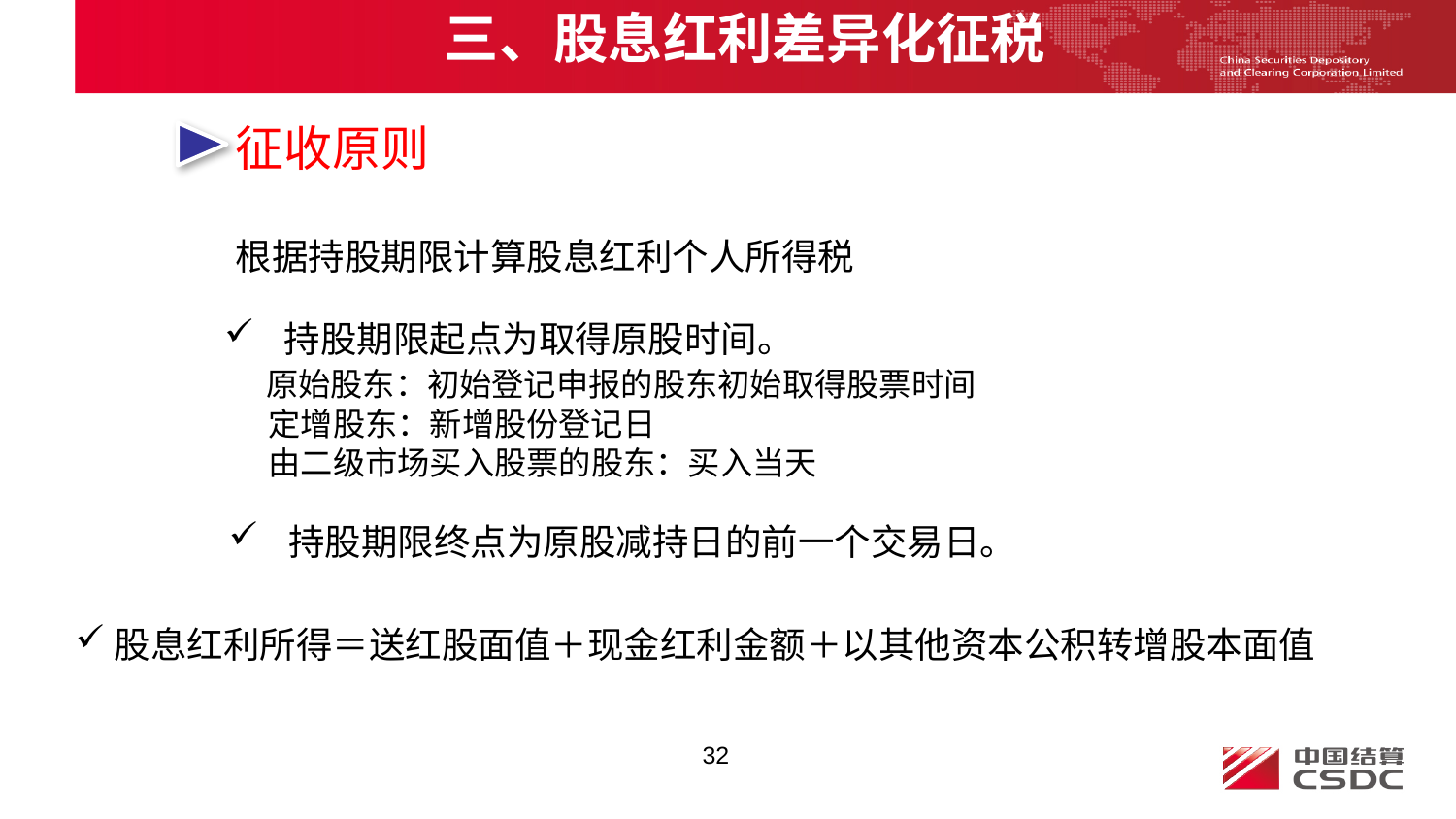

三、股息红利差异化征税
征收原则

根据持股期限计算股息红利个人所得税

  持股期限起点为取得原股时间。
    原始股东：初始登记申报的股东初始取得股票时间
     定增股东：新增股份登记日
     由二级市场买入股票的股东：买入当天
  持股期限终点为原股减持日的前一个交易日。
股息红利所得＝送红股面值＋现金红利金额＋以其他资本公积转增股本面值
32